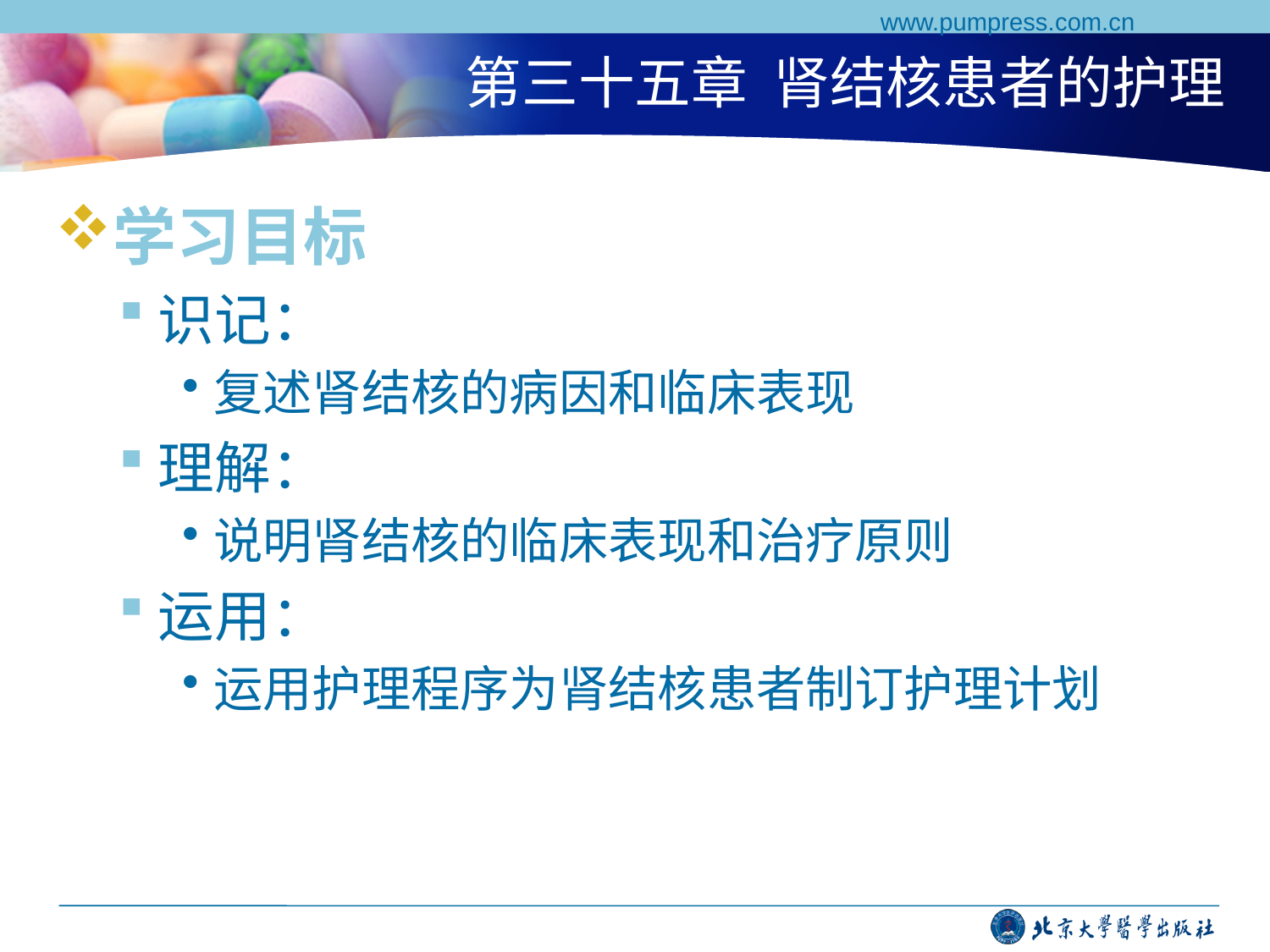

www.pumpress.com.cn
# 第三十五章  肾结核患者的护理
学习目标
识记：
复述肾结核的病因和临床表现
理解：
说明肾结核的临床表现和治疗原则
运用：
运用护理程序为肾结核患者制订护理计划